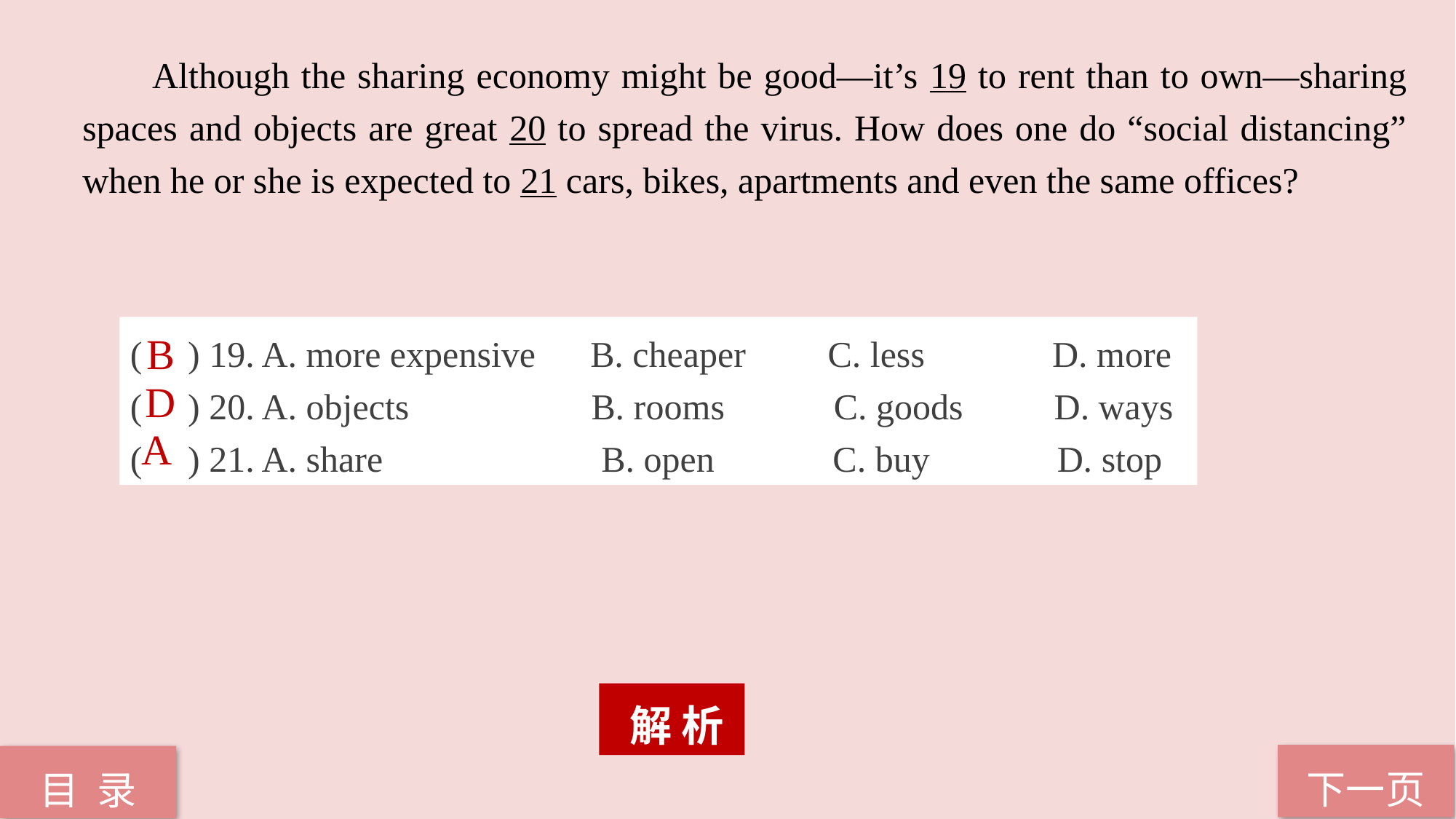

Although the sharing economy might be good—it’s 19 to rent than to own—sharing spaces and objects are great 20 to spread the virus. How does one do “social distancing” when he or she is expected to 21 cars, bikes, apartments and even the same offices?
(     ) 19. A. more expensive      B. cheaper         C. less              D. more
(     ) 20. A. objects                    B. rooms            C. goods          D. ways
(     ) 21. A. share                        B. open             C. buy              D. stop
B
D
A
 解 析